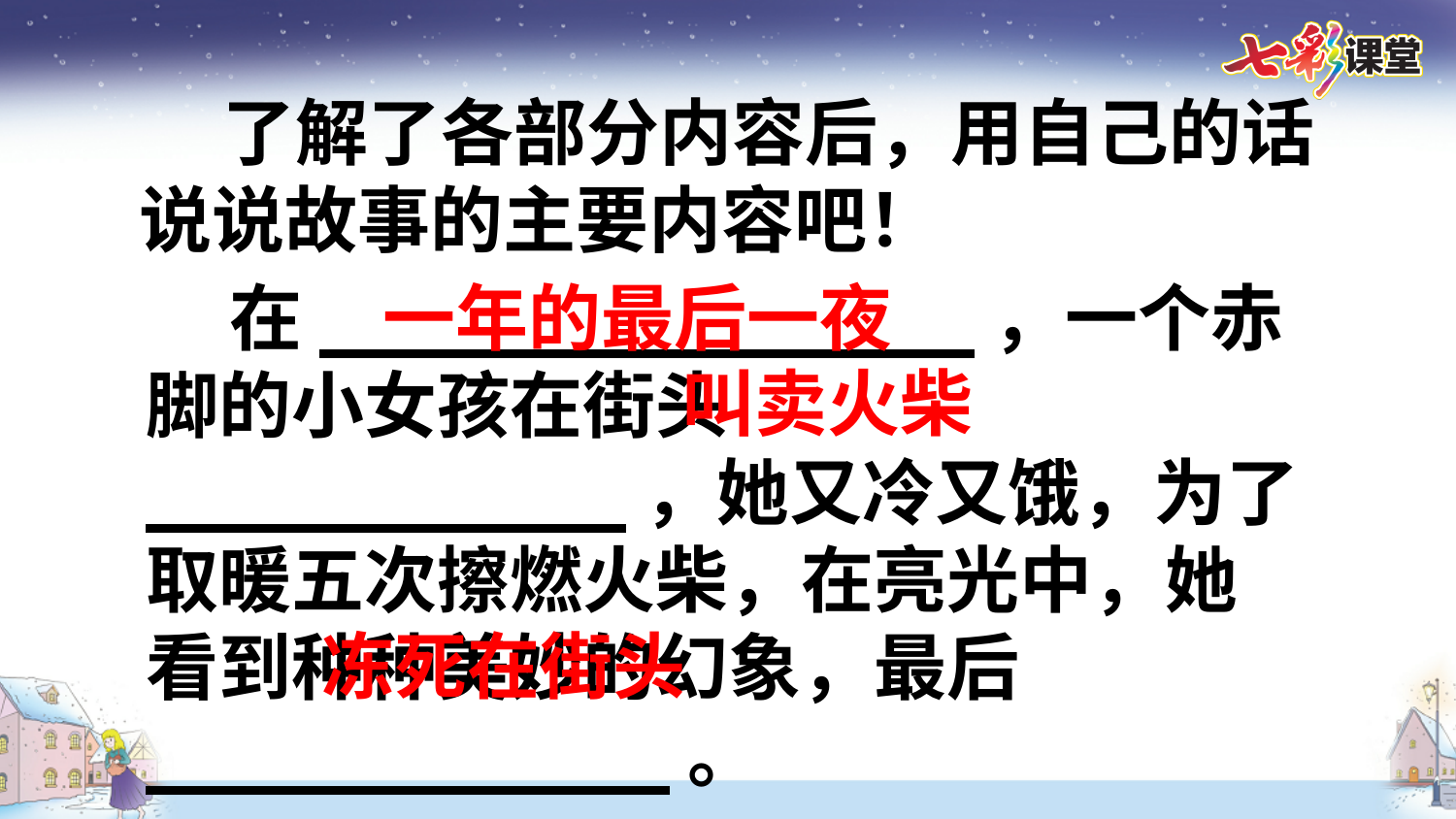

了解了各部分内容后，用自己的话说说故事的主要内容吧！
    在_______________，一个赤脚的小女孩在街头___________，她又冷又饿，为了取暖五次擦燃火柴，在亮光中，她看到种种美妙的幻象，最后____________。
一年的最后一夜
叫卖火柴
冻死在街头